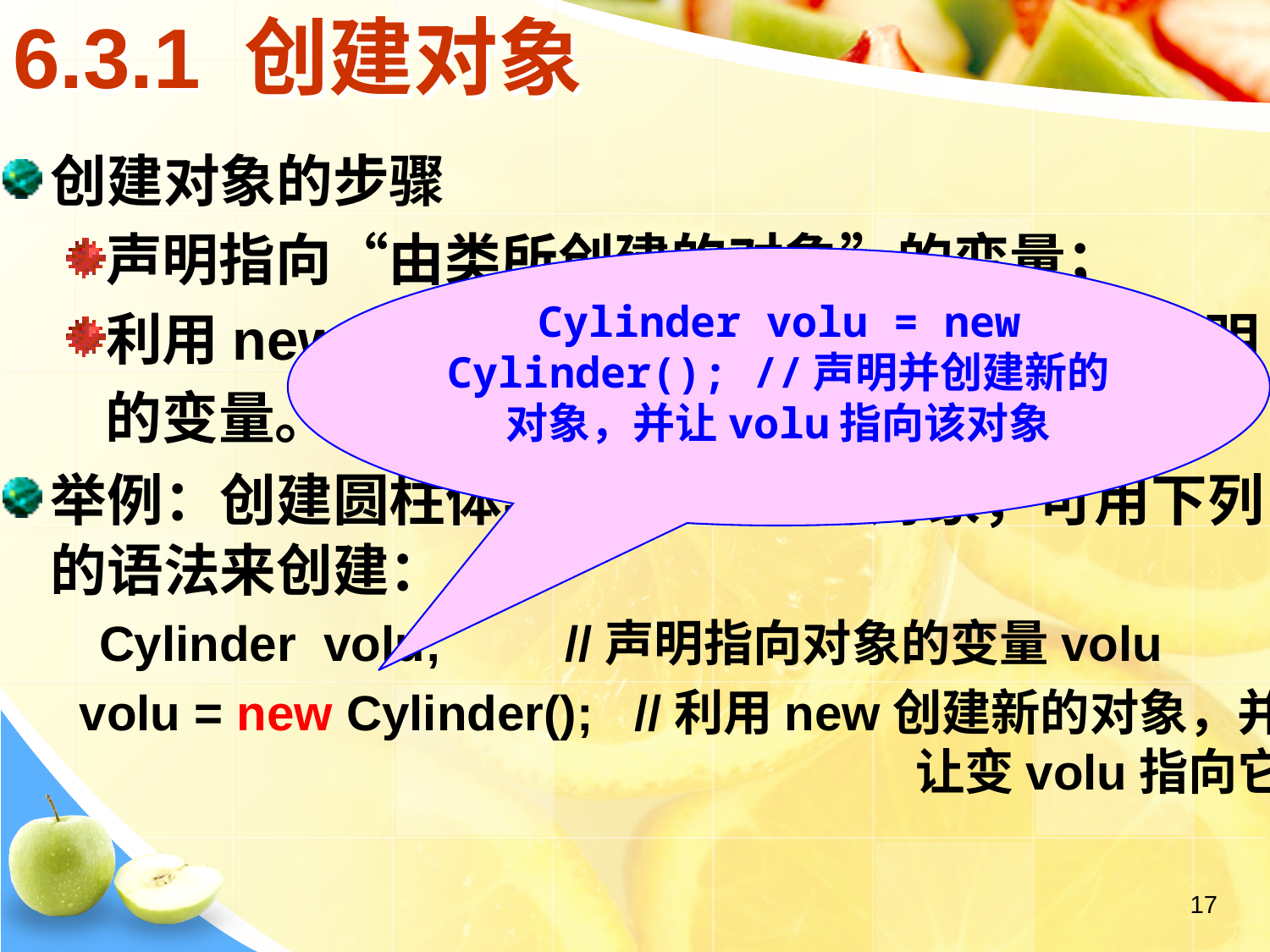

# 6.3.1 创建对象
创建对象的步骤
声明指向“由类所创建的对象”的变量；
利用new创建新的对象，并指派给前面所声明
  的变量。
举例：创建圆柱体类Cylinder的对象，可用下列的语法来创建：
       Cylinder  volu;         //声明指向对象的变量volu
   volu = new Cylinder();   //利用new创建新的对象，并让变volu指向它

Cylinder volu = new Cylinder(); //声明并创建新的对象，并让volu指向该对象
17